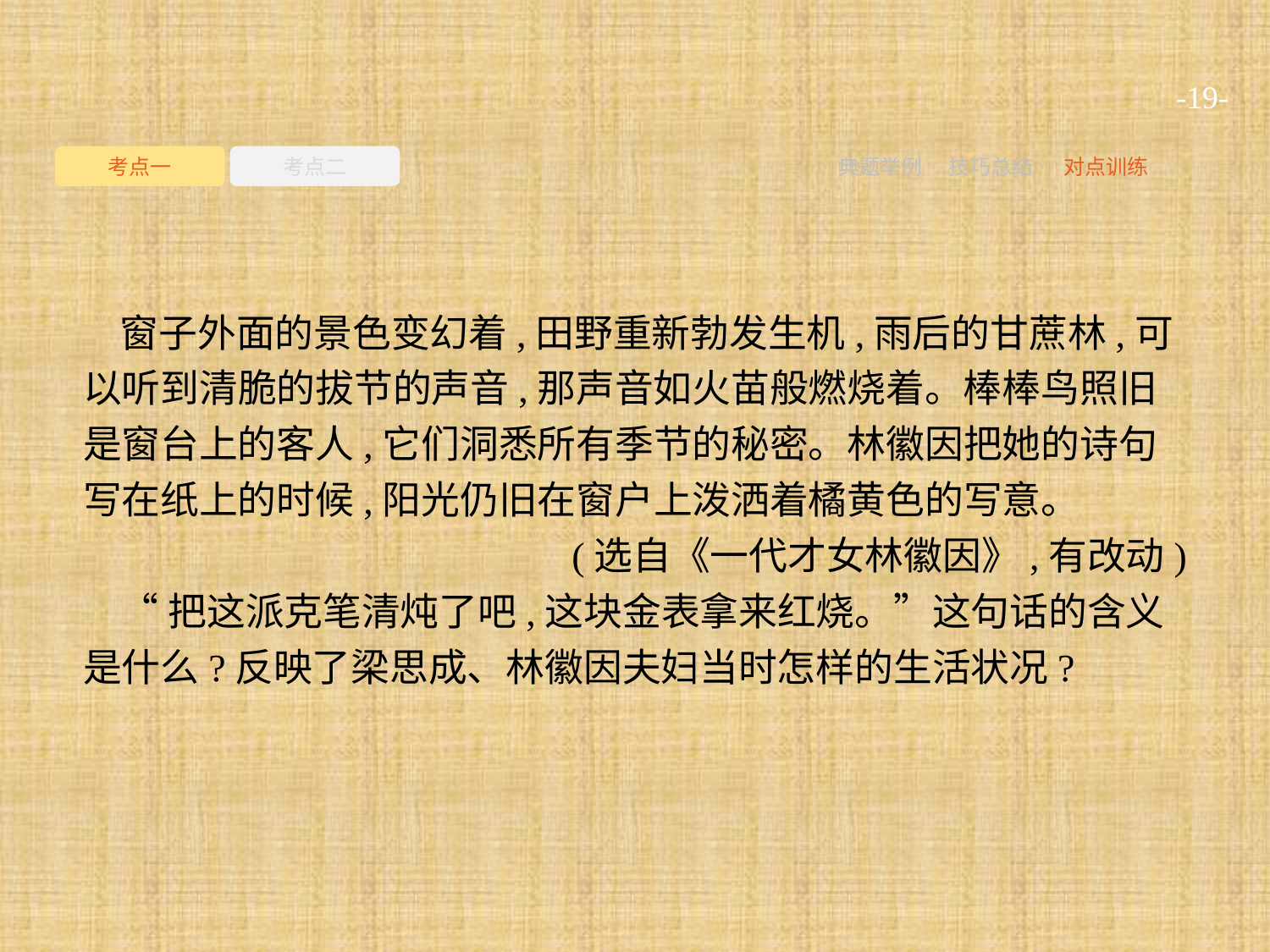

-19-
考点一
考点二
典题举例
技巧总结
对点训练
窗子外面的景色变幻着,田野重新勃发生机,雨后的甘蔗林,可以听到清脆的拔节的声音,那声音如火苗般燃烧着。棒棒鸟照旧是窗台上的客人,它们洞悉所有季节的秘密。林徽因把她的诗句写在纸上的时候,阳光仍旧在窗户上泼洒着橘黄色的写意。
(选自《一代才女林徽因》,有改动)
“把这派克笔清炖了吧,这块金表拿来红烧。”这句话的含义是什么?反映了梁思成、林徽因夫妇当时怎样的生活状况?